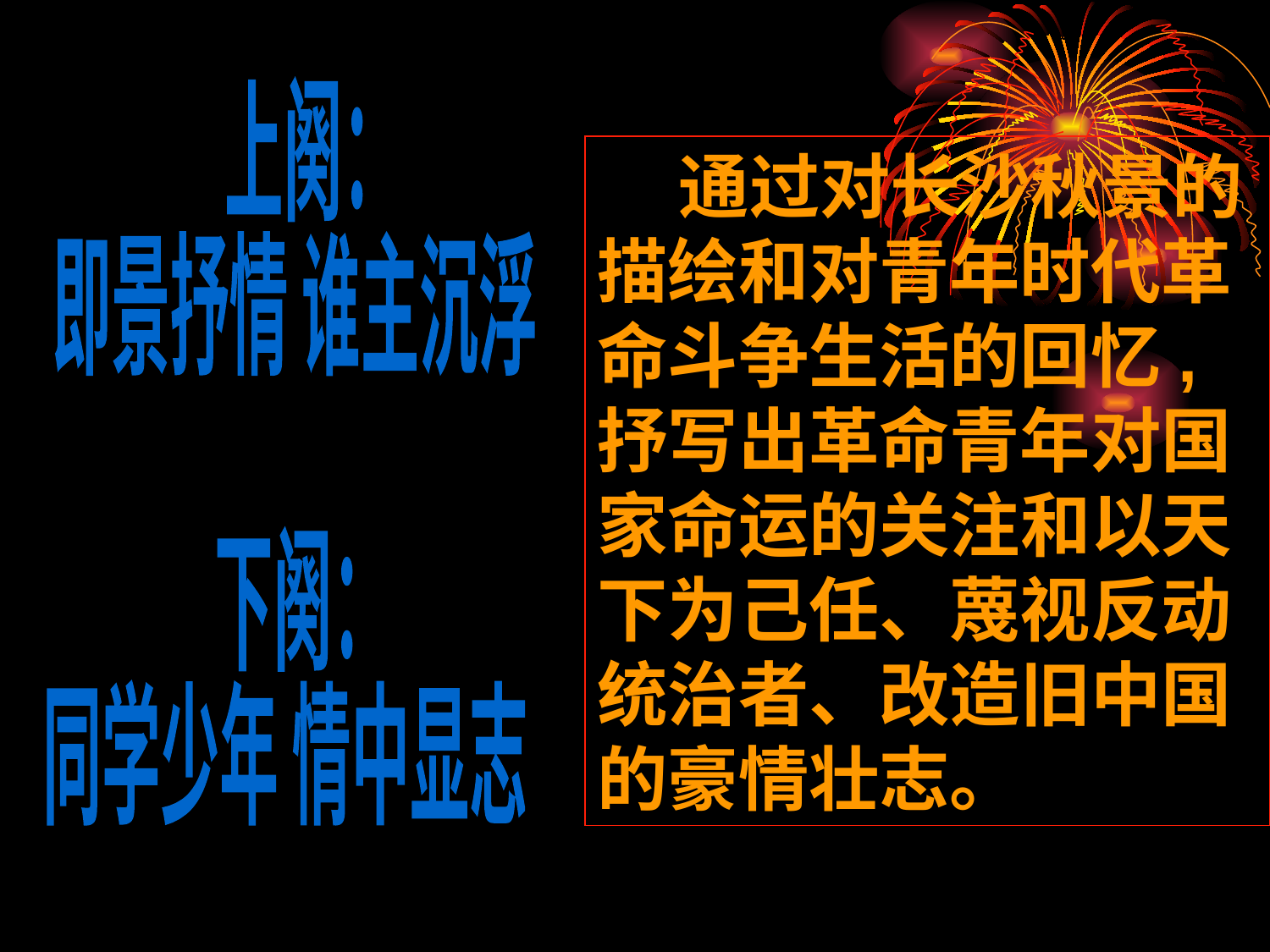

上阕：
即景抒情 谁主沉浮
    通过对长沙秋景的描绘和对青年时代革命斗争生活的回忆,抒写出革命青年对国家命运的关注和以天下为己任、蔑视反动统治者、改造旧中国的豪情壮志。
下阕：
同学少年 情中显志